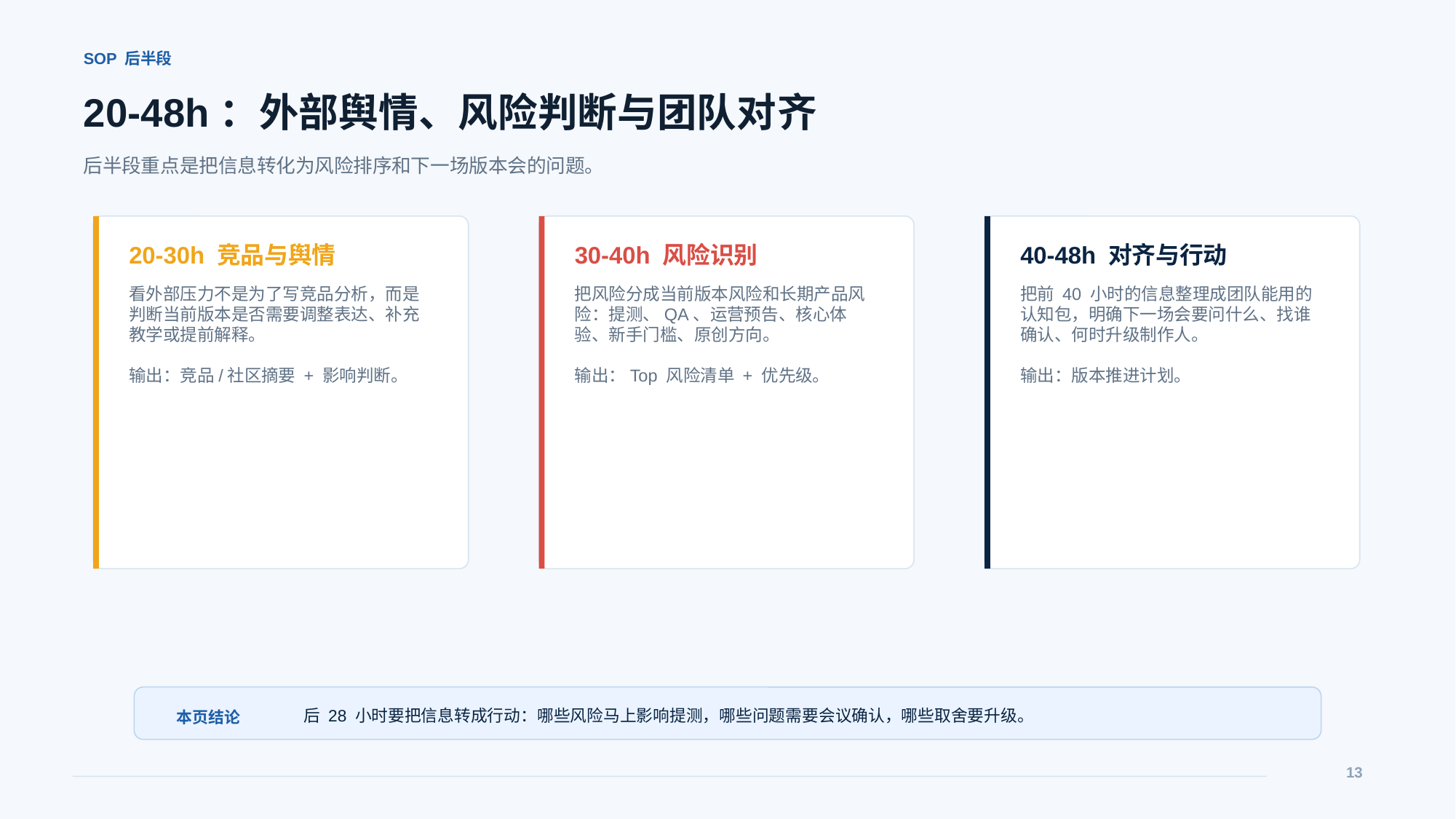

SOP 后半段
20-48h：外部舆情、风险判断与团队对齐
后半段重点是把信息转化为风险排序和下一场版本会的问题。

20-30h 竞品与舆情
30-40h 风险识别
40-48h 对齐与行动
看外部压力不是为了写竞品分析，而是判断当前版本是否需要调整表达、补充教学或提前解释。

输出：竞品/社区摘要 + 影响判断。
把风险分成当前版本风险和长期产品风险：提测、QA、运营预告、核心体验、新手门槛、原创方向。

输出：Top 风险清单 + 优先级。
把前 40 小时的信息整理成团队能用的认知包，明确下一场会要问什么、找谁确认、何时升级制作人。

输出：版本推进计划。

后 28 小时要把信息转成行动：哪些风险马上影响提测，哪些问题需要会议确认，哪些取舍要升级。
本页结论
13